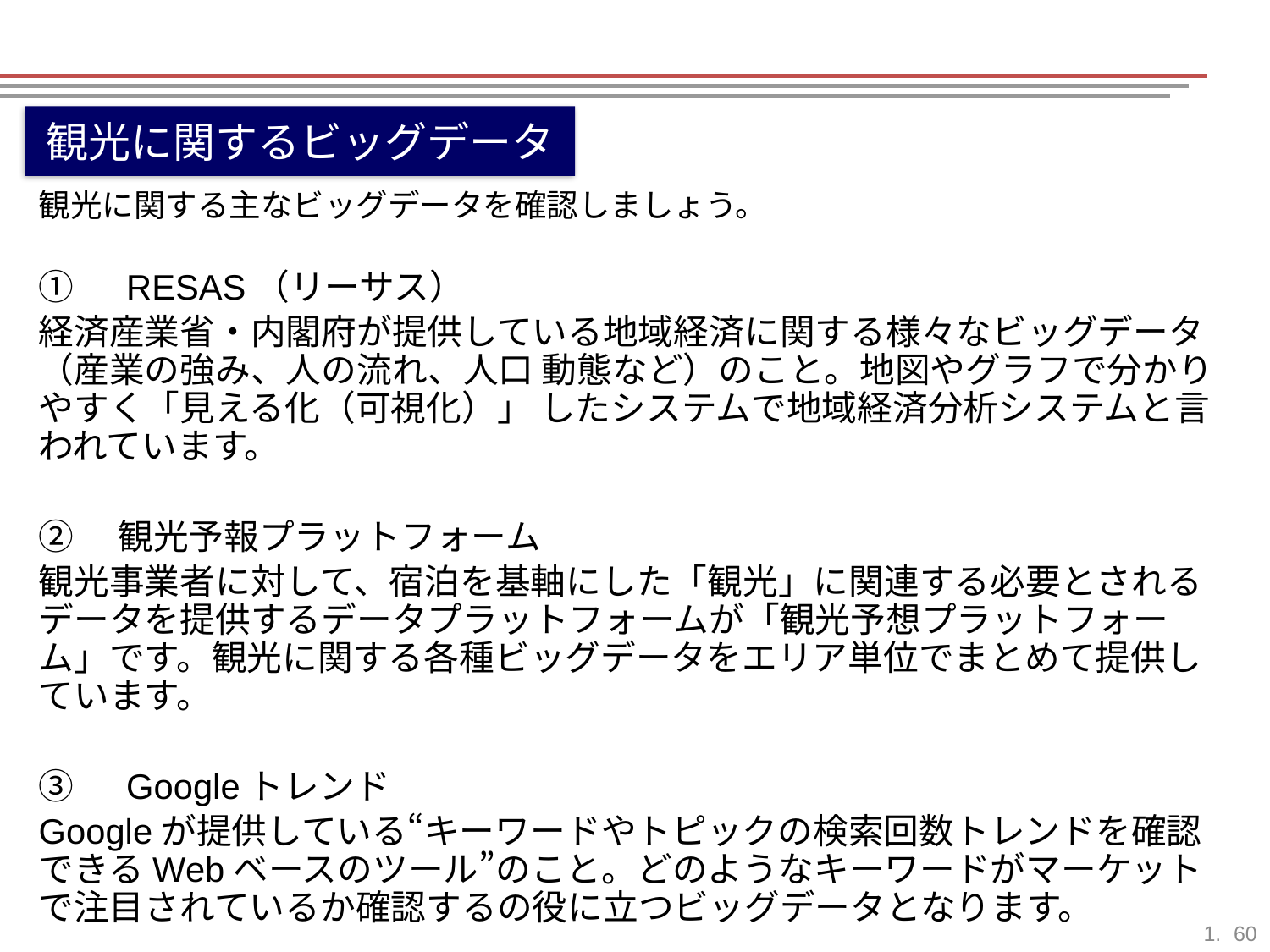

観光に関するビッグデータ
観光に関する主なビッグデータを確認しましょう。

①　RESAS（リーサス）
経済産業省・内閣府が提供している地域経済に関する様々なビッグデータ（産業の強み、人の流れ、人口 動態など）のこと。地図やグラフで分かりやすく「見える化（可視化）」 したシステムで地域経済分析システムと言われています。

②　観光予報プラットフォーム
観光事業者に対して、宿泊を基軸にした「観光」に関連する必要とされるデータを提供するデータプラットフォームが「観光予想プラットフォーム」です。観光に関する各種ビッグデータをエリア単位でまとめて提供しています。

③　Googleトレンド
Googleが提供している“キーワードやトピックの検索回数トレンドを確認できるWebベースのツール”のこと。どのようなキーワードがマーケットで注目されているか確認するの役に立つビッグデータとなります。
60